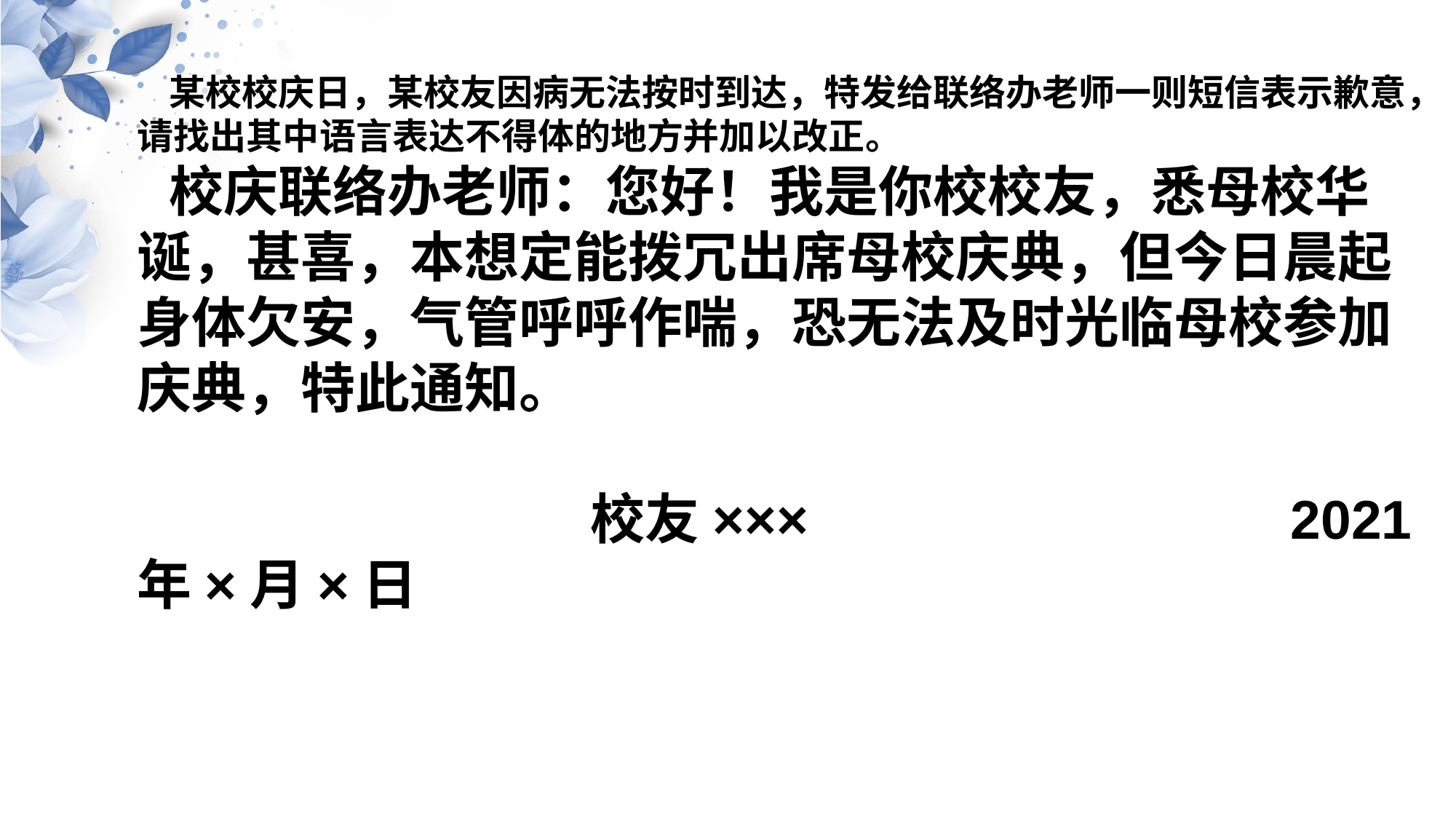

某校校庆日，某校友因病无法按时到达，特发给联络办老师一则短信表示歉意，请找出其中语言表达不得体的地方并加以改正。
校庆联络办老师：您好！我是你校校友，悉母校华诞，甚喜，本想定能拨冗出席母校庆典，但今日晨起身体欠安，气管呼呼作喘，恐无法及时光临母校参加庆典，特此通知。

                                 校友×××                                2021年×月×日